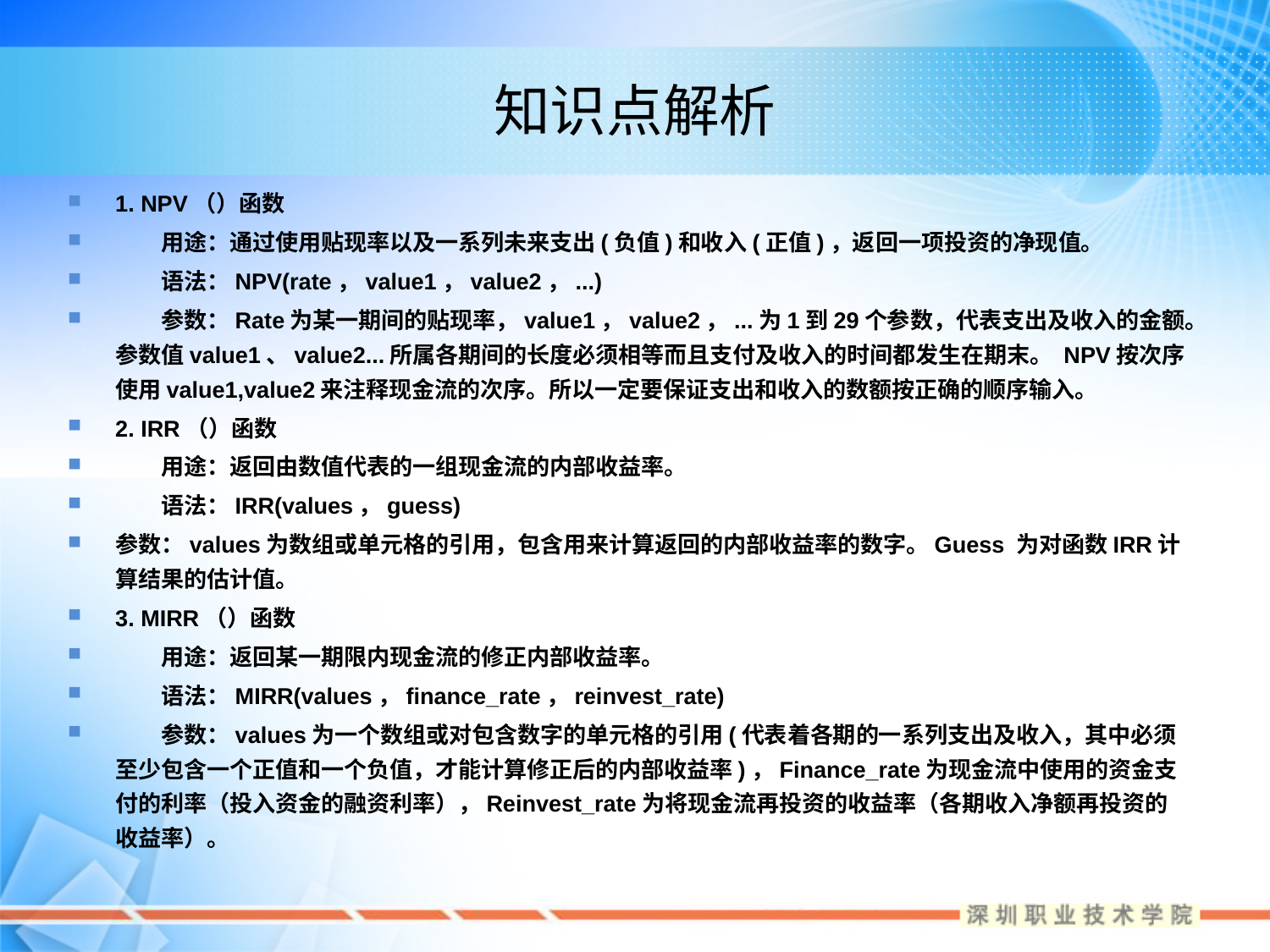

# 知识点解析
1. NPV（）函数
　　用途：通过使用贴现率以及一系列未来支出(负值)和收入(正值)，返回一项投资的净现值。
　　语法：NPV(rate，value1，value2，...)
　　参数：Rate为某一期间的贴现率，value1，value2，...为1到29个参数，代表支出及收入的金额。参数值value1、value2...所属各期间的长度必须相等而且支付及收入的时间都发生在期末。 NPV按次序使用value1,value2来注释现金流的次序。所以一定要保证支出和收入的数额按正确的顺序输入。
2. IRR（）函数
　　用途：返回由数值代表的一组现金流的内部收益率。
　　语法：IRR(values，guess)
参数：values为数组或单元格的引用，包含用来计算返回的内部收益率的数字。Guess 为对函数IRR计算结果的估计值。
3. MIRR（）函数
　　用途：返回某一期限内现金流的修正内部收益率。
　　语法：MIRR(values，finance_rate，reinvest_rate)
　　参数：values为一个数组或对包含数字的单元格的引用(代表着各期的一系列支出及收入，其中必须至少包含一个正值和一个负值，才能计算修正后的内部收益率)，Finance_rate为现金流中使用的资金支付的利率（投入资金的融资利率），Reinvest_rate为将现金流再投资的收益率（各期收入净额再投资的收益率）。